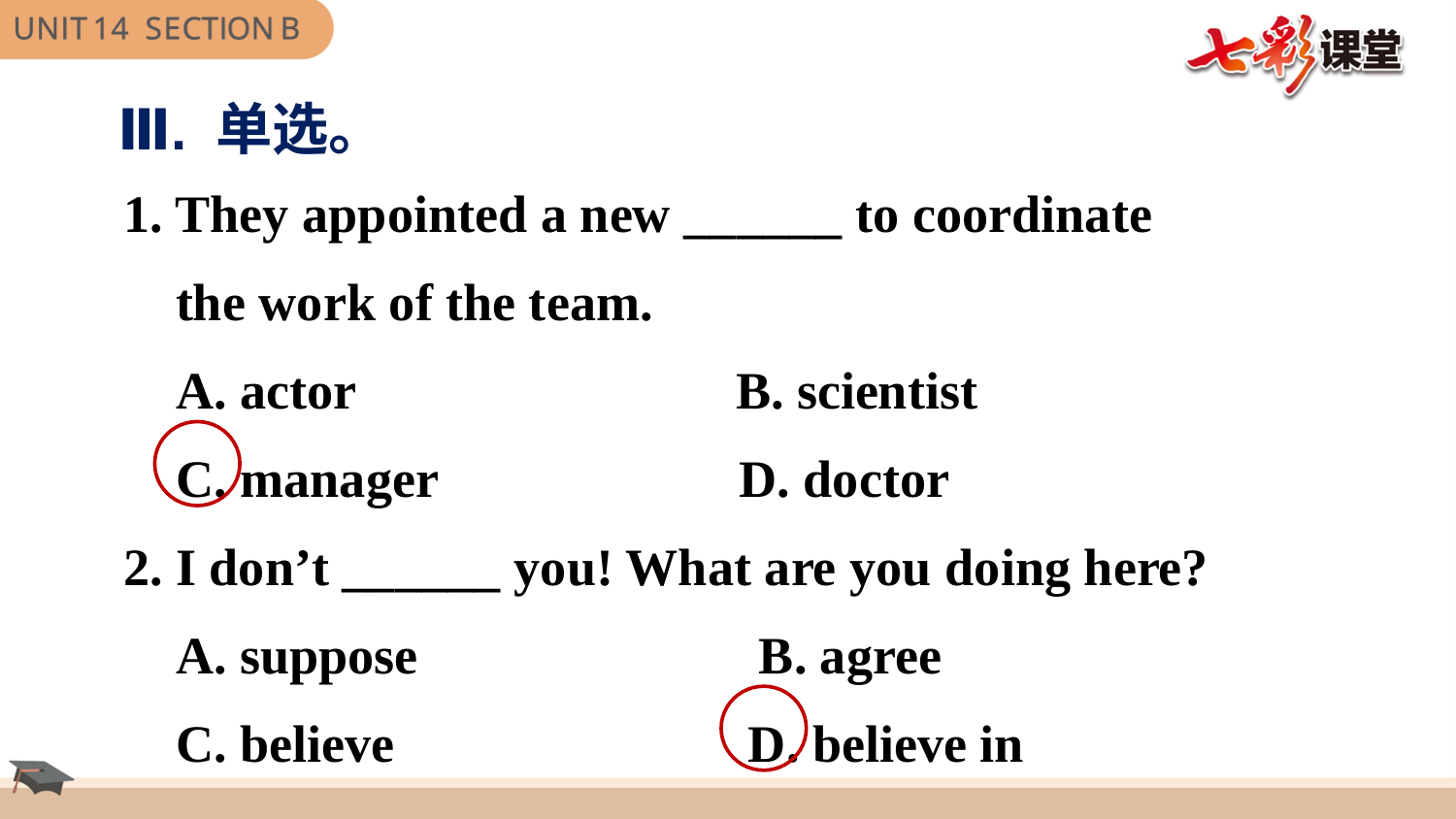

Ⅲ. 单选。
1. They appointed a new ______ to coordinate
    the work of the team.
    A. actor                             B. scientist
    C. manager                       D. doctor
2. I don’t ______ you! What are you doing here?
    A. suppose                          B. agree
    C. believe                           D. believe in